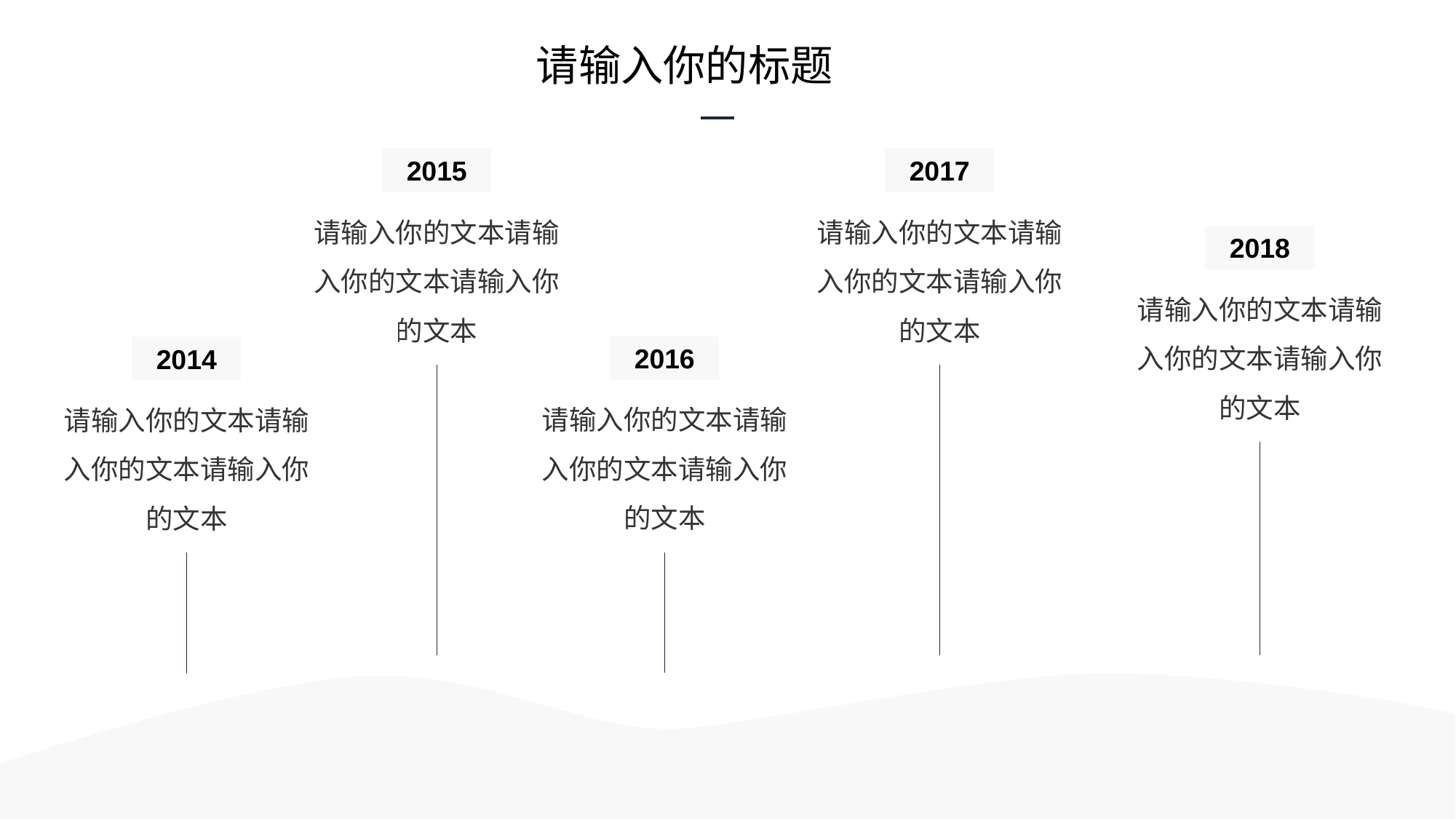

请输入你的标题
2015
2017
请输入你的文本请输入你的文本请输入你的文本
请输入你的文本请输入你的文本请输入你的文本
2018
请输入你的文本请输入你的文本请输入你的文本
2016
2014
请输入你的文本请输入你的文本请输入你的文本
请输入你的文本请输入你的文本请输入你的文本